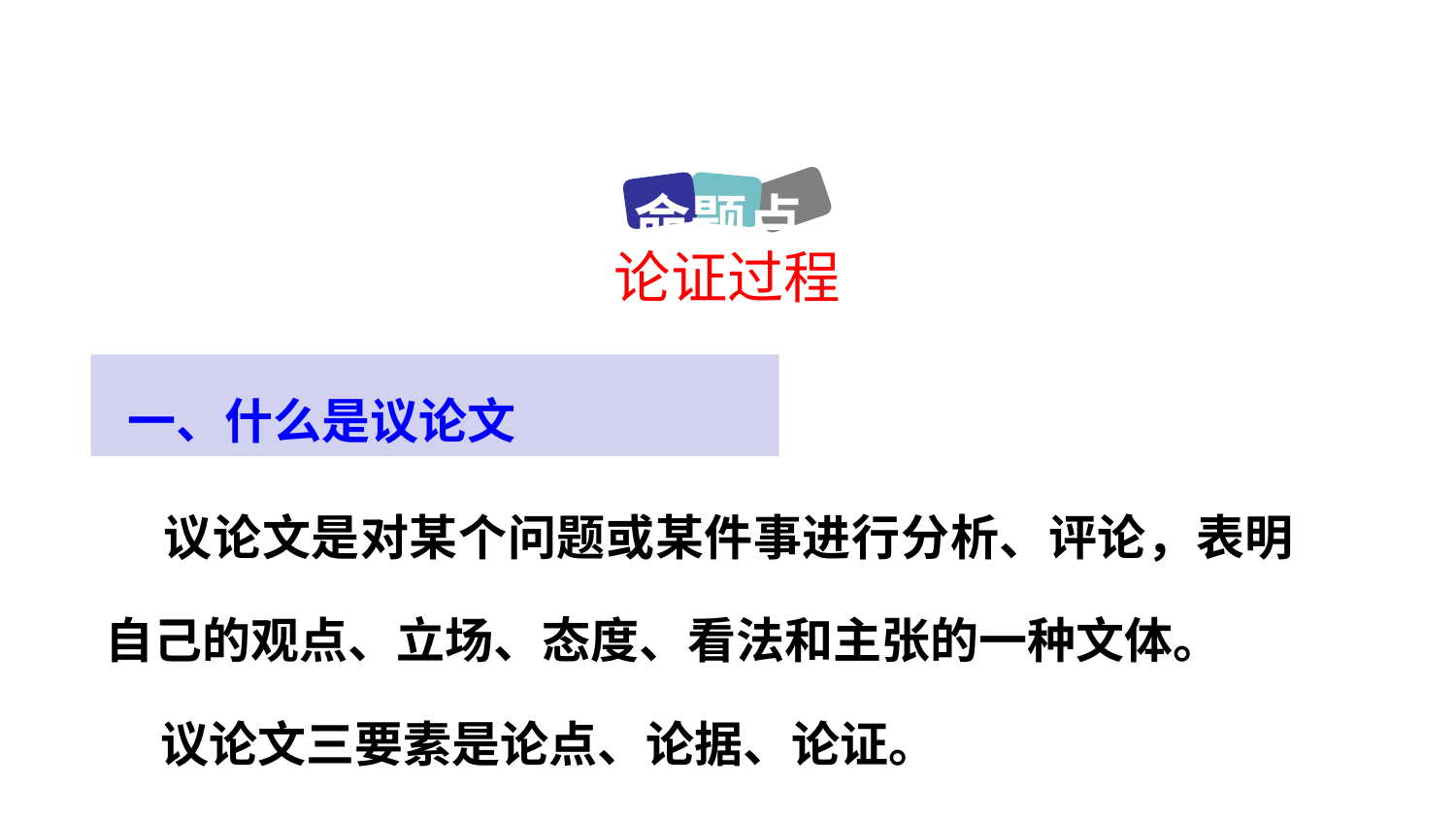

命题点

论证过程
 一、什么是议论文
    议论文是对某个问题或某件事进行分析、评论，表明自己的观点、立场、态度、看法和主张的一种文体。
    议论文三要素是论点、论据、论证。